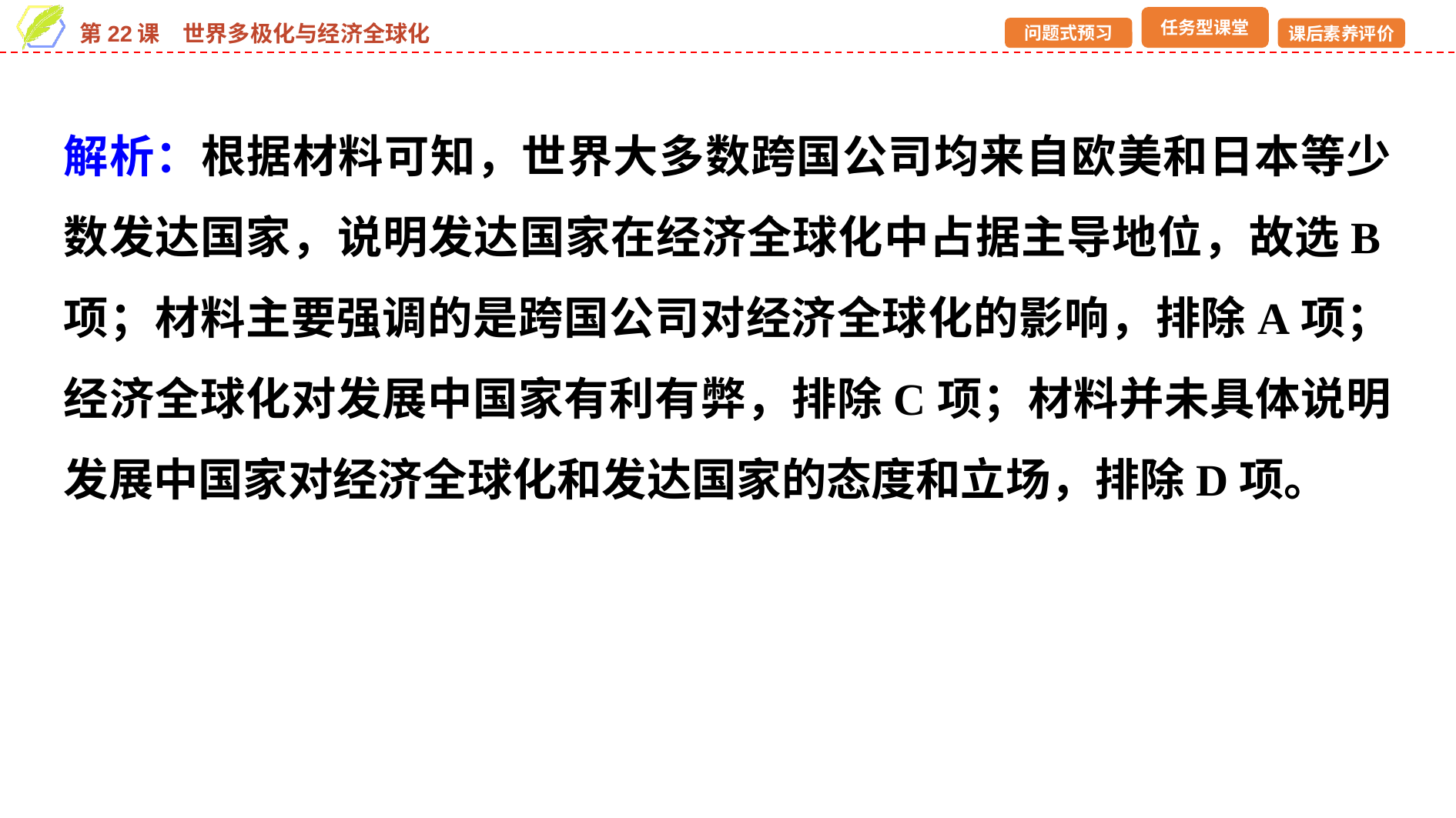

解析：根据材料可知，世界大多数跨国公司均来自欧美和日本等少数发达国家，说明发达国家在经济全球化中占据主导地位，故选B项；材料主要强调的是跨国公司对经济全球化的影响，排除A项；经济全球化对发展中国家有利有弊，排除C项；材料并未具体说明发展中国家对经济全球化和发达国家的态度和立场，排除D项。